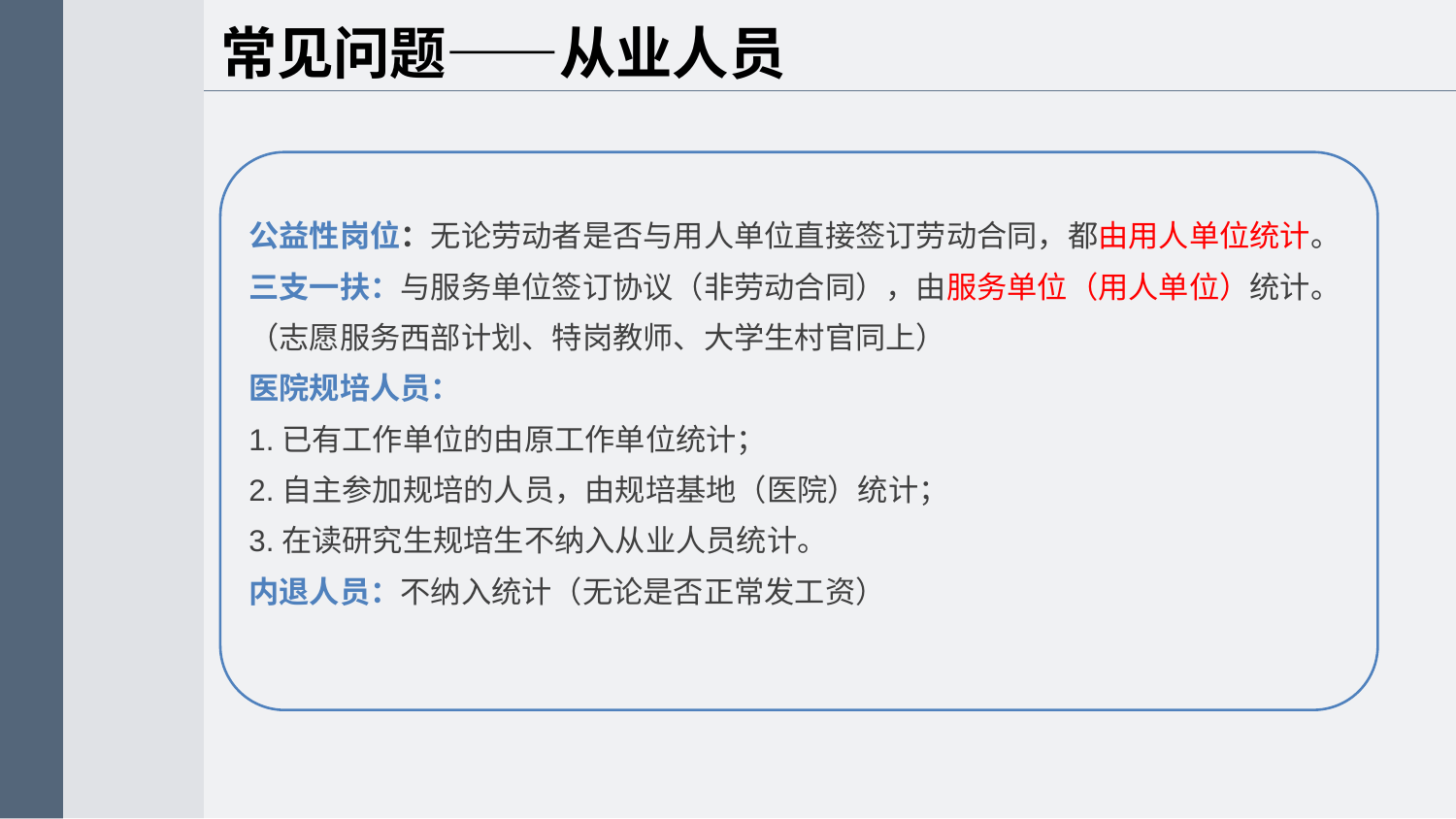

常见问题——从业人员
公益性岗位：无论劳动者是否与用人单位直接签订劳动合同，都由用人单位统计。
三支一扶：与服务单位签订协议（非劳动合同），由服务单位（用人单位）统计。
（志愿服务西部计划、特岗教师、大学生村官同上）
医院规培人员：
1.已有工作单位的由原工作单位统计；
2.自主参加规培的人员，由规培基地（医院）统计；
3.在读研究生规培生不纳入从业人员统计。
内退人员：不纳入统计（无论是否正常发工资）